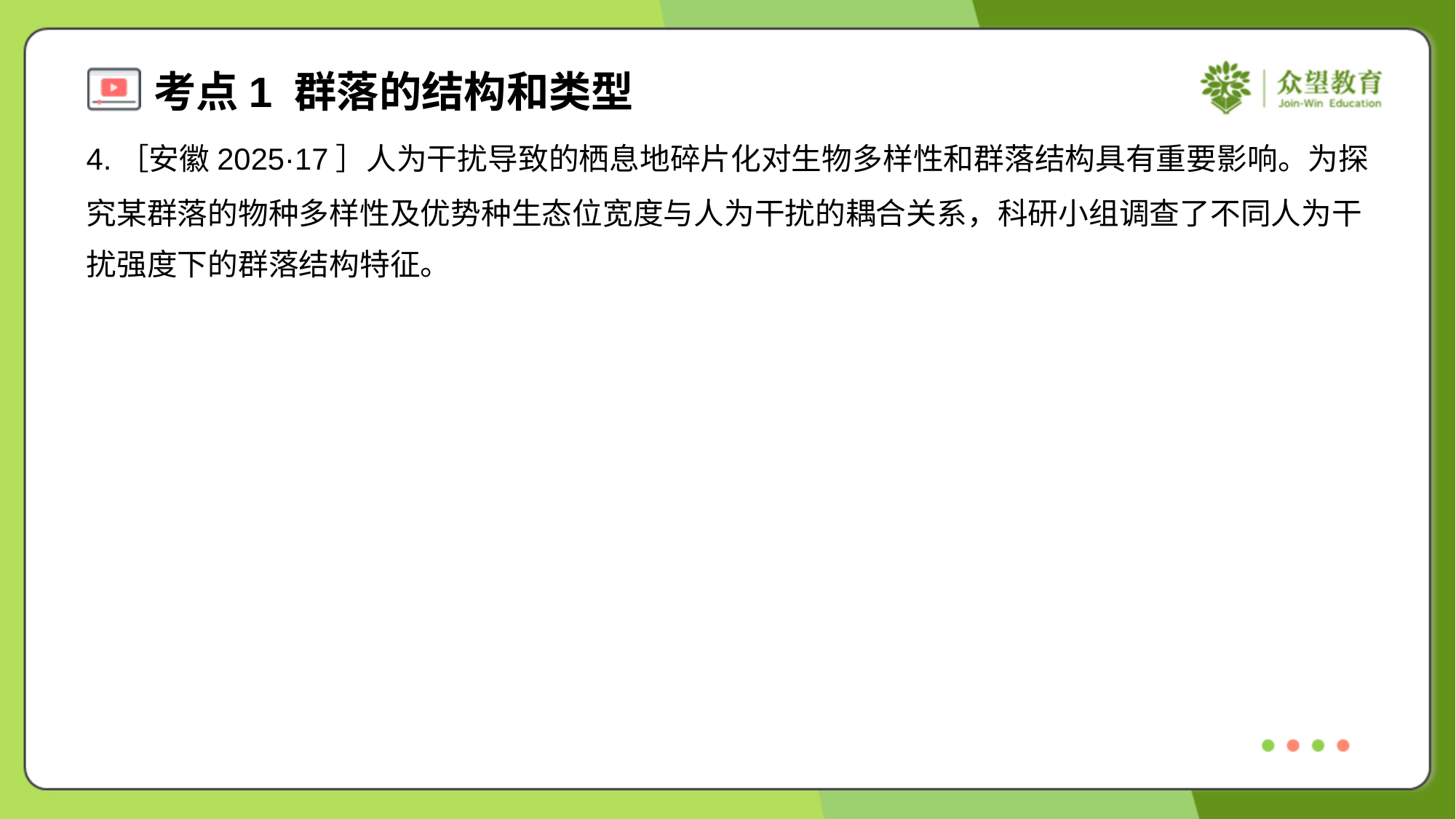

4.［安徽2025·17］人为干扰导致的栖息地碎片化对生物多样性和群落结构具有重要影响。为探
究某群落的物种多样性及优势种生态位宽度与人为干扰的耦合关系，科研小组调查了不同人为干
扰强度下的群落结构特征。#1